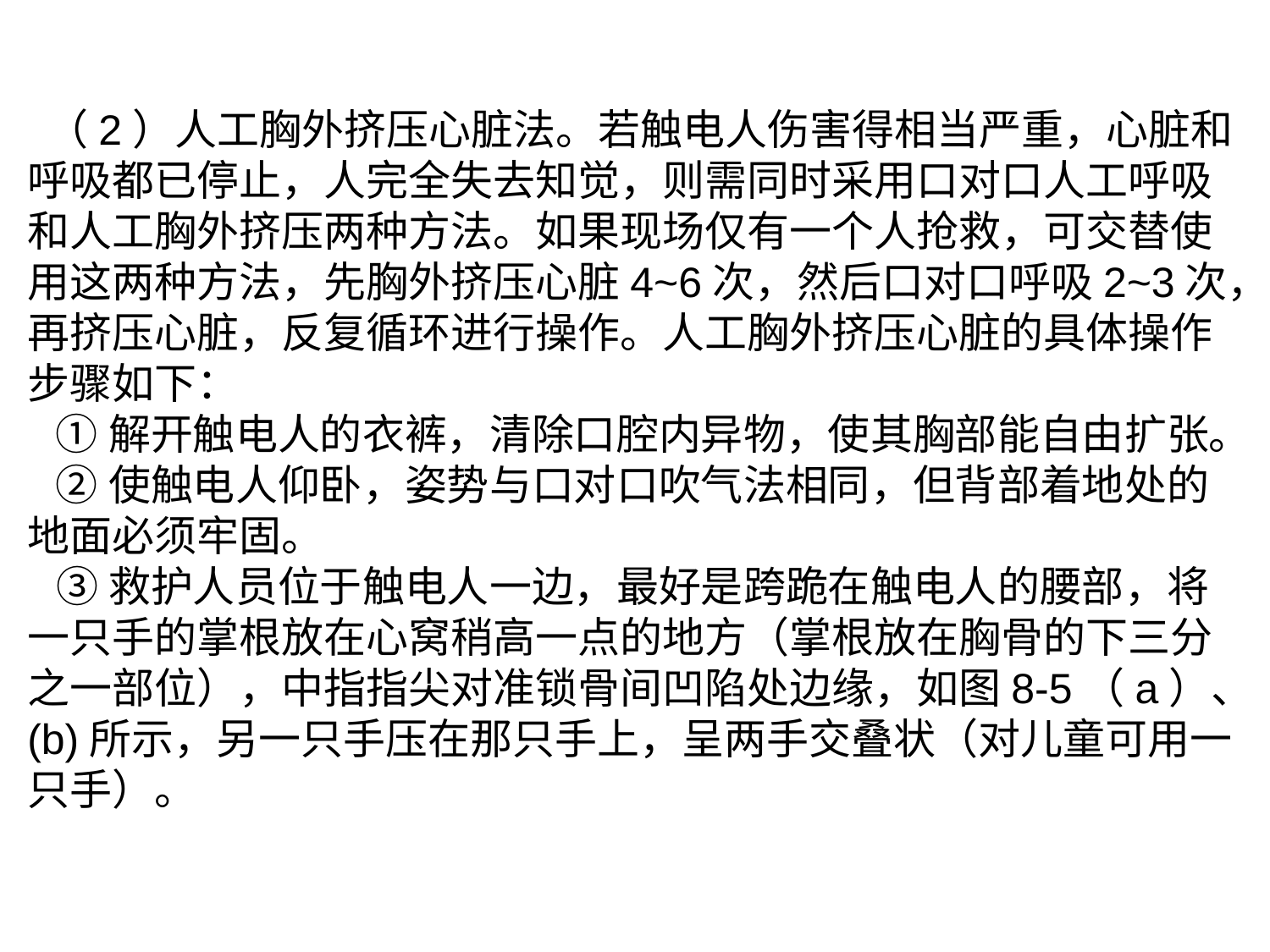

（2）人工胸外挤压心脏法。若触电人伤害得相当严重，心脏和呼吸都已停止，人完全失去知觉，则需同时采用口对口人工呼吸和人工胸外挤压两种方法。如果现场仅有一个人抢救，可交替使用这两种方法，先胸外挤压心脏4~6次，然后口对口呼吸2~3次，再挤压心脏，反复循环进行操作。人工胸外挤压心脏的具体操作步骤如下：
   ①解开触电人的衣裤，清除口腔内异物，使其胸部能自由扩张。
   ②使触电人仰卧，姿势与口对口吹气法相同，但背部着地处的地面必须牢固。
   ③救护人员位于触电人一边，最好是跨跪在触电人的腰部，将一只手的掌根放在心窝稍高一点的地方（掌根放在胸骨的下三分之一部位），中指指尖对准锁骨间凹陷处边缘，如图8-5（a）、(b)所示，另一只手压在那只手上，呈两手交叠状（对儿童可用一只手）。